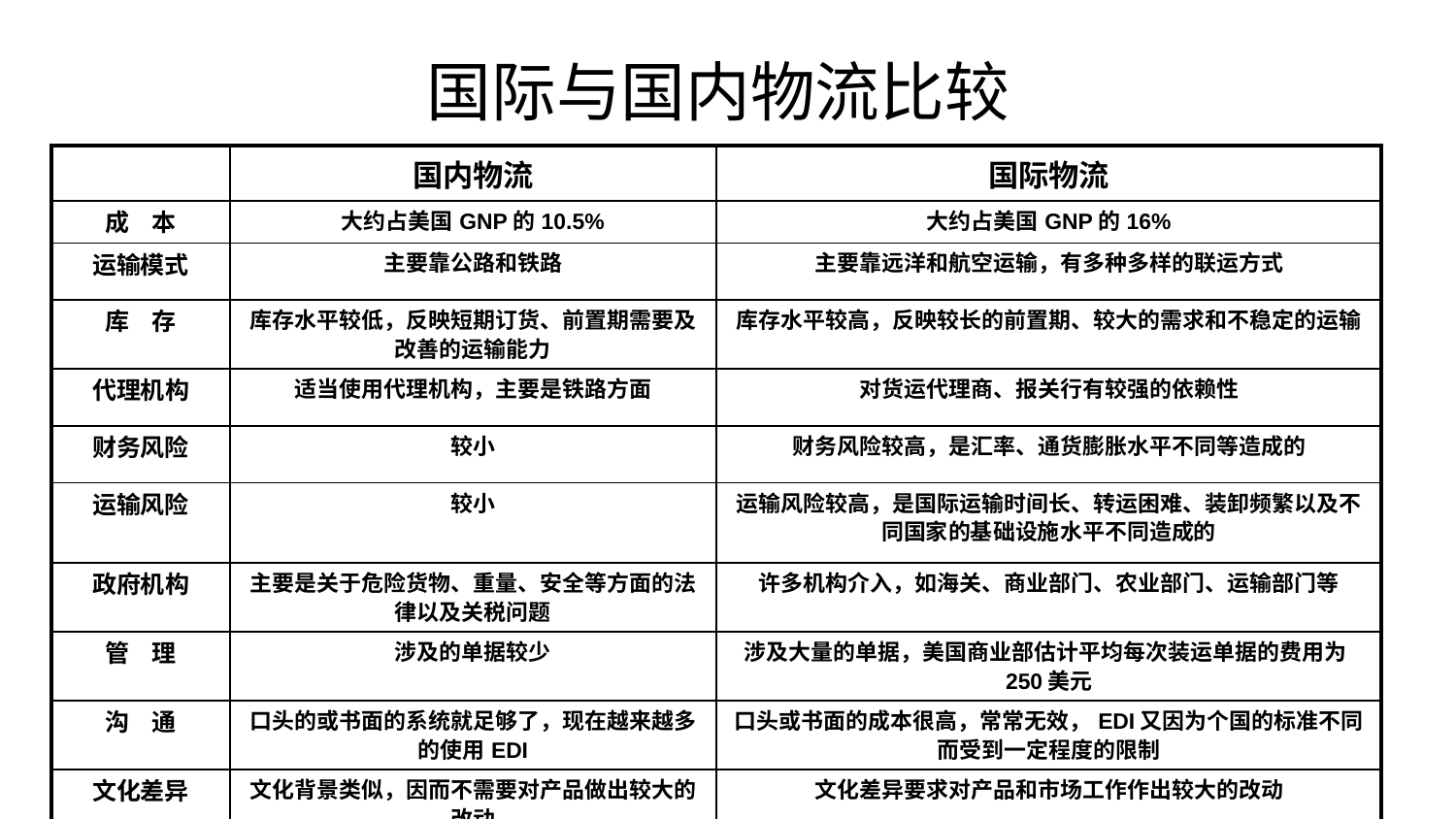

# 国际与国内物流比较
|  | 国内物流 | 国际物流 |
| --- | --- | --- |
| 成 本 | 大约占美国GNP的10.5% | 大约占美国GNP的16% |
| 运输模式 | 主要靠公路和铁路 | 主要靠远洋和航空运输，有多种多样的联运方式 |
| 库 存 | 库存水平较低，反映短期订货、前置期需要及改善的运输能力 | 库存水平较高，反映较长的前置期、较大的需求和不稳定的运输 |
| 代理机构 | 适当使用代理机构，主要是铁路方面 | 对货运代理商、报关行有较强的依赖性 |
| 财务风险 | 较小 | 财务风险较高，是汇率、通货膨胀水平不同等造成的 |
| 运输风险 | 较小 | 运输风险较高，是国际运输时间长、转运困难、装卸频繁以及不同国家的基础设施水平不同造成的 |
| 政府机构 | 主要是关于危险货物、重量、安全等方面的法律以及关税问题 | 许多机构介入，如海关、商业部门、农业部门、运输部门等 |
| 管 理 | 涉及的单据较少 | 涉及大量的单据，美国商业部估计平均每次装运单据的费用为250美元 |
| 沟 通 | 口头的或书面的系统就足够了，现在越来越多的使用EDI | 口头或书面的成本很高，常常无效，EDI又因为个国的标准不同而受到一定程度的限制 |
| 文化差异 | 文化背景类似，因而不需要对产品做出较大的改动 | 文化差异要求对产品和市场工作作出较大的改动 |